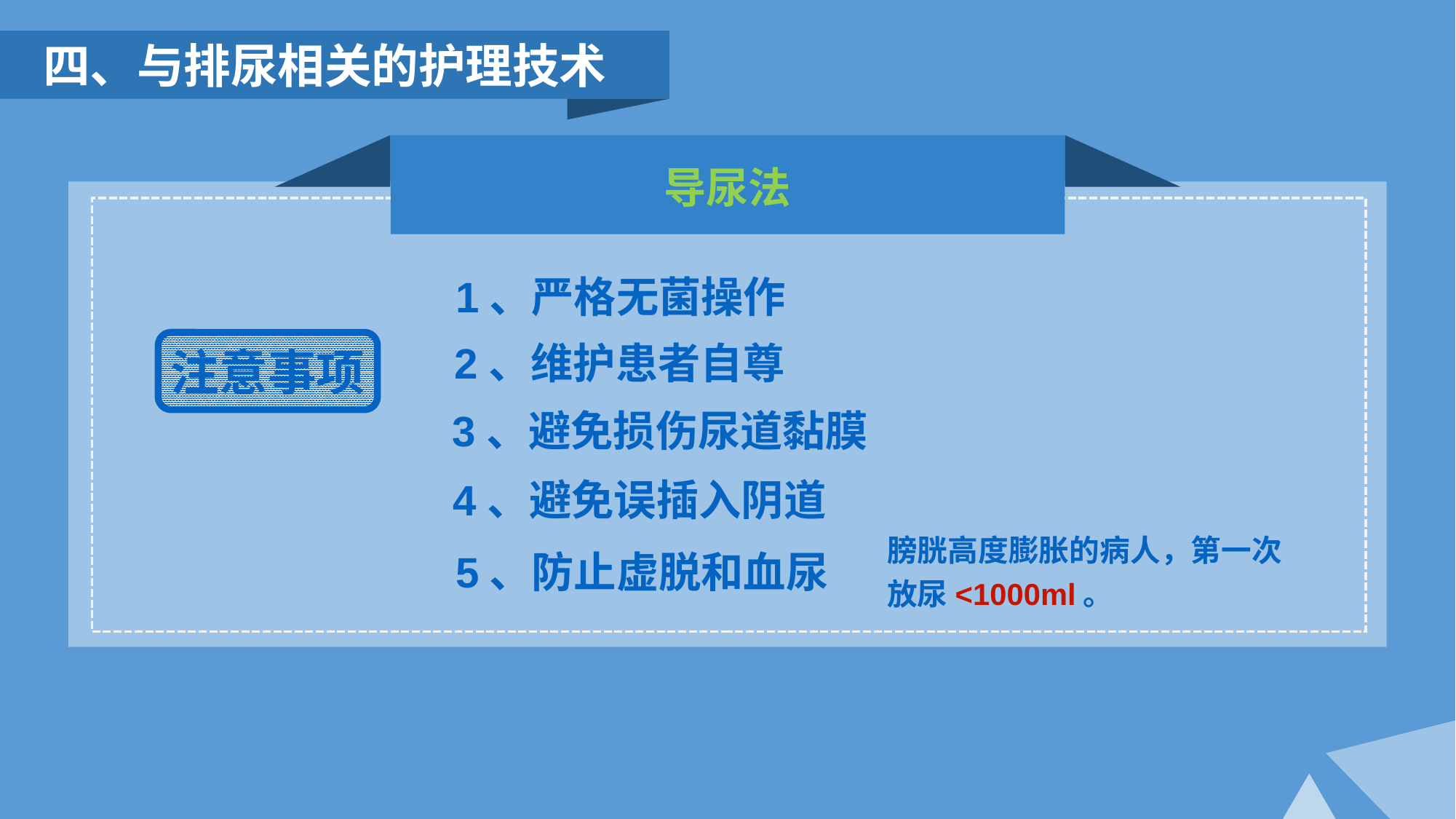

四、与排尿相关的护理技术

导尿法

1、严格无菌操作
2、维护患者自尊
注意事项
3、避免损伤尿道黏膜
4、避免误插入阴道
5、防止虚脱和血尿
膀胱高度膨胀的病人，第一次
放尿<1000ml。